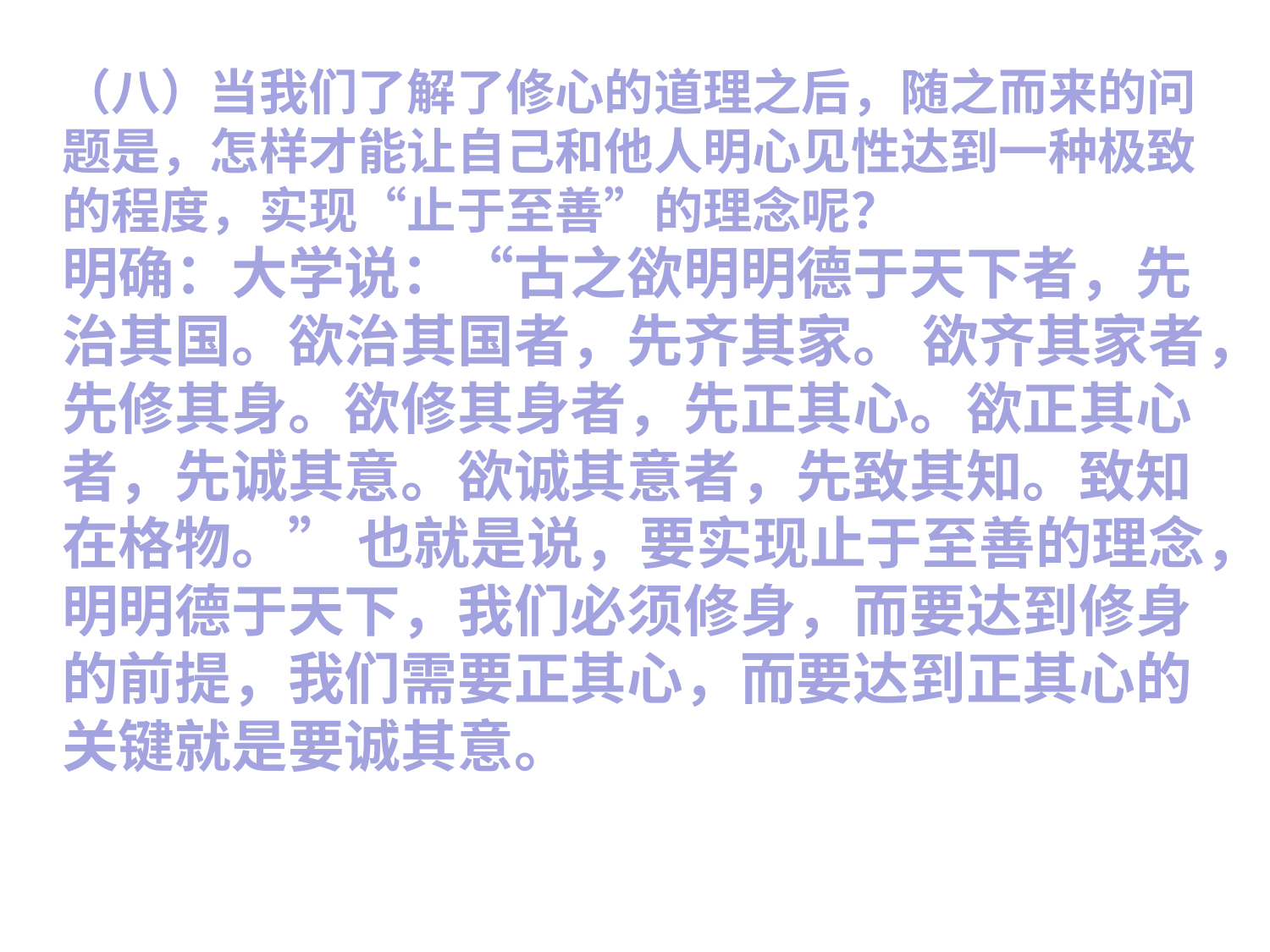

（八）当我们了解了修心的道理之后，随之而来的问题是，怎样才能让自己和他人明心见性达到一种极致的程度，实现“止于至善”的理念呢？
明确：大学说：“古之欲明明德于天下者，先治其国。欲治其国者，先齐其家。 欲齐其家者，先修其身。欲修其身者，先正其心。欲正其心者，先诚其意。欲诚其意者，先致其知。致知在格物。” 也就是说，要实现止于至善的理念，明明德于天下，我们必须修身，而要达到修身的前提，我们需要正其心，而要达到正其心的关键就是要诚其意。